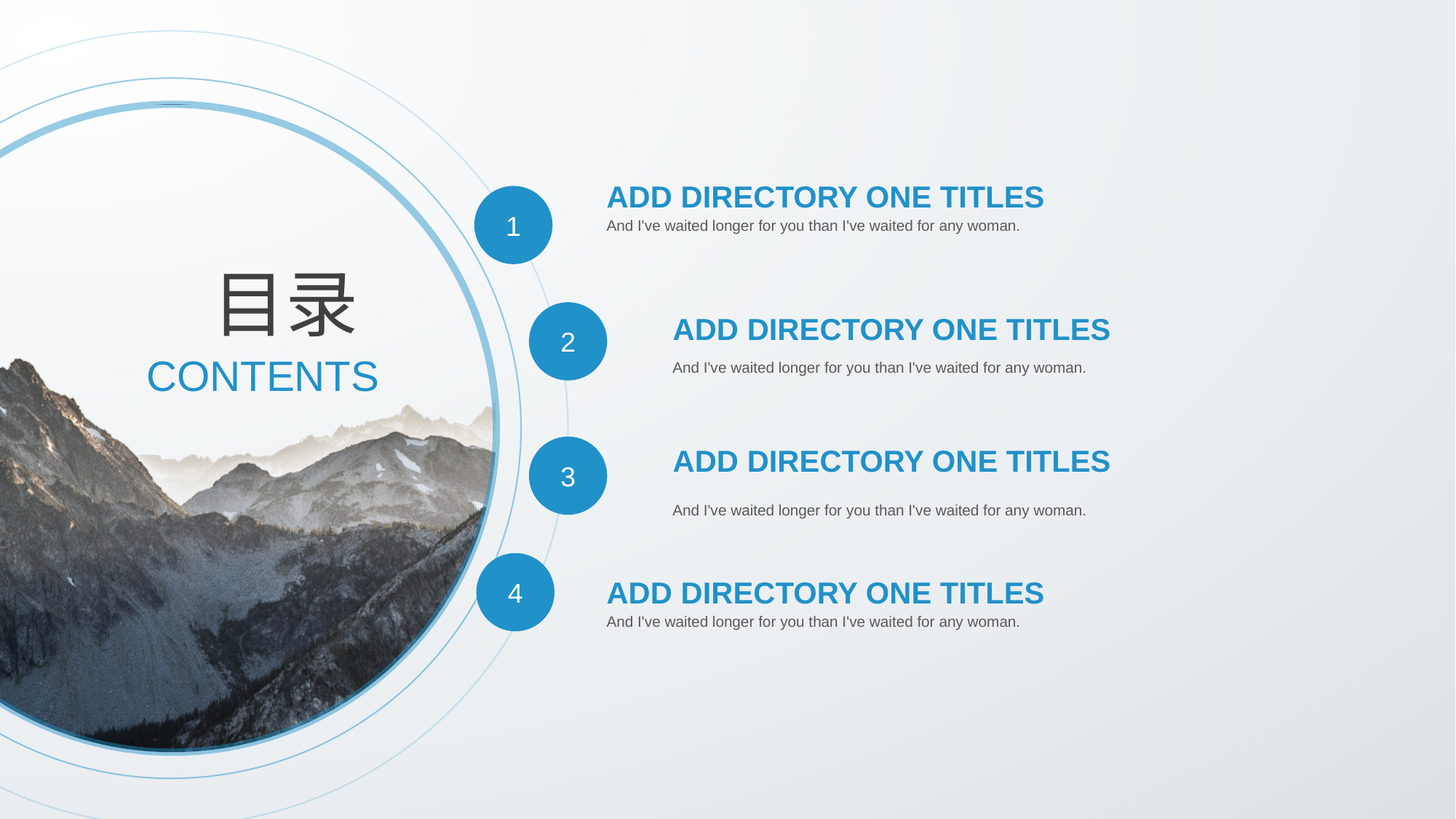

ADD DIRECTORY ONE TITLES
1
And I've waited longer for you than I've waited for any woman.
目录
2
ADD DIRECTORY ONE TITLES
CONTENTS
And I've waited longer for you than I've waited for any woman.
ADD DIRECTORY ONE TITLES
3
And I've waited longer for you than I've waited for any woman.
4
ADD DIRECTORY ONE TITLES
And I've waited longer for you than I've waited for any woman.